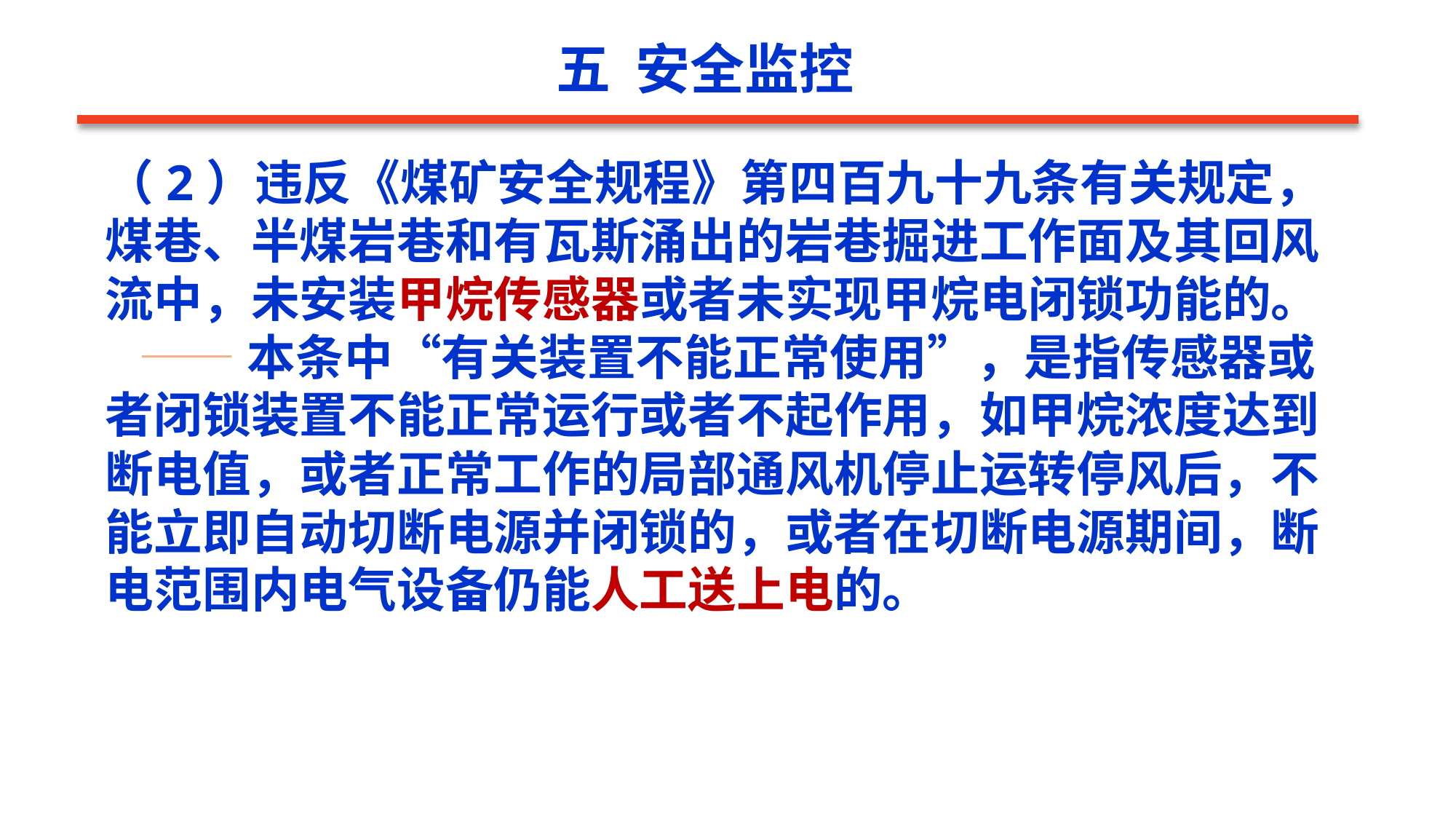

五  安全监控

（2）违反《煤矿安全规程》第四百九十九条有关规定，煤巷、半煤岩巷和有瓦斯涌出的岩巷掘进工作面及其回风流中，未安装甲烷传感器或者未实现甲烷电闭锁功能的。
   ——本条中“有关装置不能正常使用”，是指传感器或者闭锁装置不能正常运行或者不起作用，如甲烷浓度达到断电值，或者正常工作的局部通风机停止运转停风后，不能立即自动切断电源并闭锁的，或者在切断电源期间，断电范围内电气设备仍能人工送上电的。